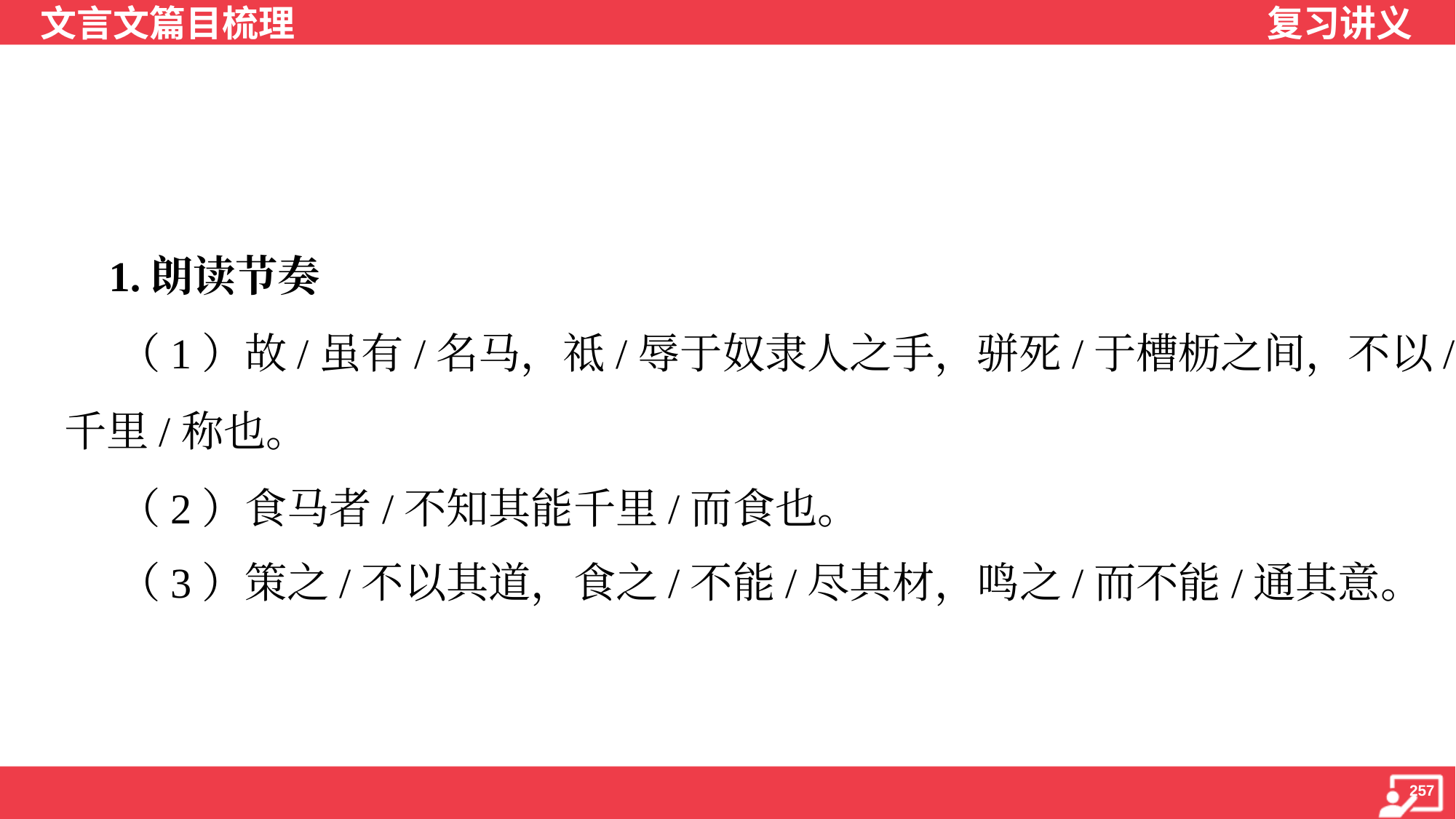

1.朗读节奏
    （1）故/虽有/名马，祗/辱于奴隶人之手，骈死/于槽枥之间，不以/
千里/称也。
    （2）食马者/不知其能千里/而食也。
    （3）策之/不以其道，食之/不能/尽其材，鸣之/而不能/通其意。